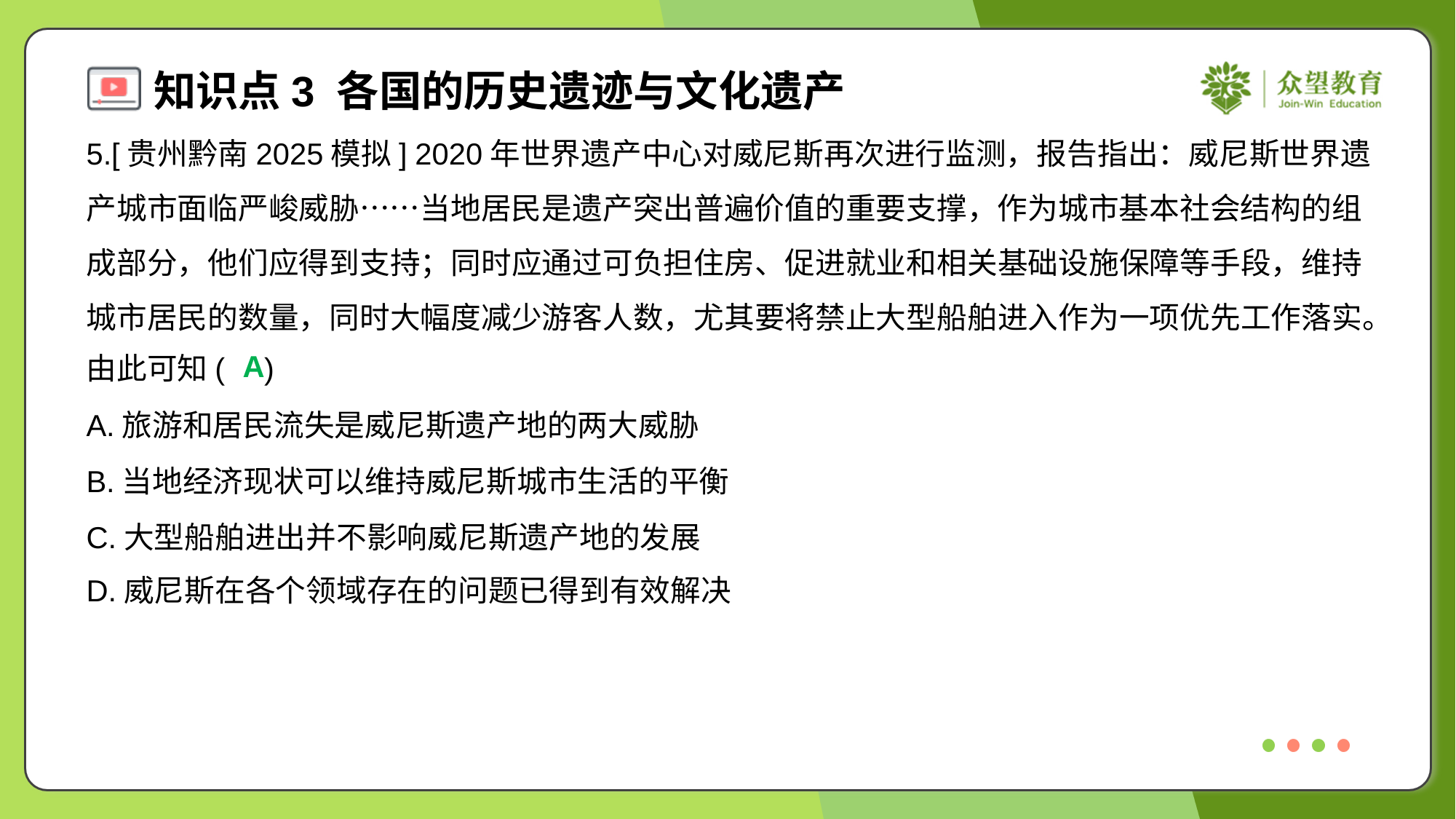

5.[贵州黔南2025模拟] 2020年世界遗产中心对威尼斯再次进行监测，报告指出：威尼斯世界遗
产城市面临严峻威胁……当地居民是遗产突出普遍价值的重要支撑，作为城市基本社会结构的组
成部分，他们应得到支持；同时应通过可负担住房、促进就业和相关基础设施保障等手段，维持
城市居民的数量，同时大幅度减少游客人数，尤其要将禁止大型船舶进入作为一项优先工作落实。
由此可知(     )
A
A.旅游和居民流失是威尼斯遗产地的两大威胁
B.当地经济现状可以维持威尼斯城市生活的平衡
C.大型船舶进出并不影响威尼斯遗产地的发展
D.威尼斯在各个领域存在的问题已得到有效解决